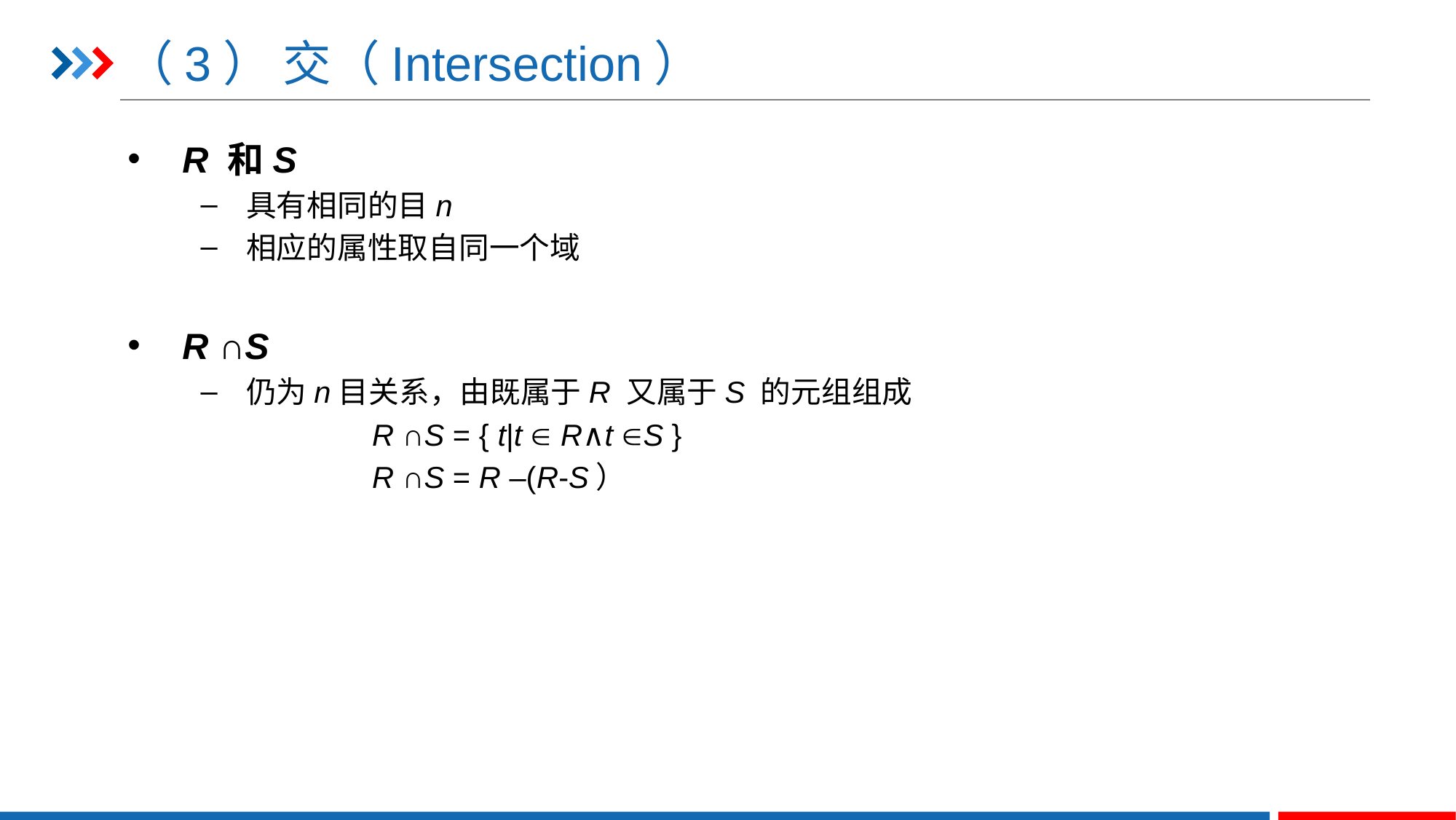

# （3） 交（Intersection）
R 和S
具有相同的目n
相应的属性取自同一个域

R ∩S
仍为n目关系，由既属于R 又属于S 的元组组成
		  R ∩S = { t|t ∈ R∧t ∈S }
        	  R ∩S = R –(R-S）